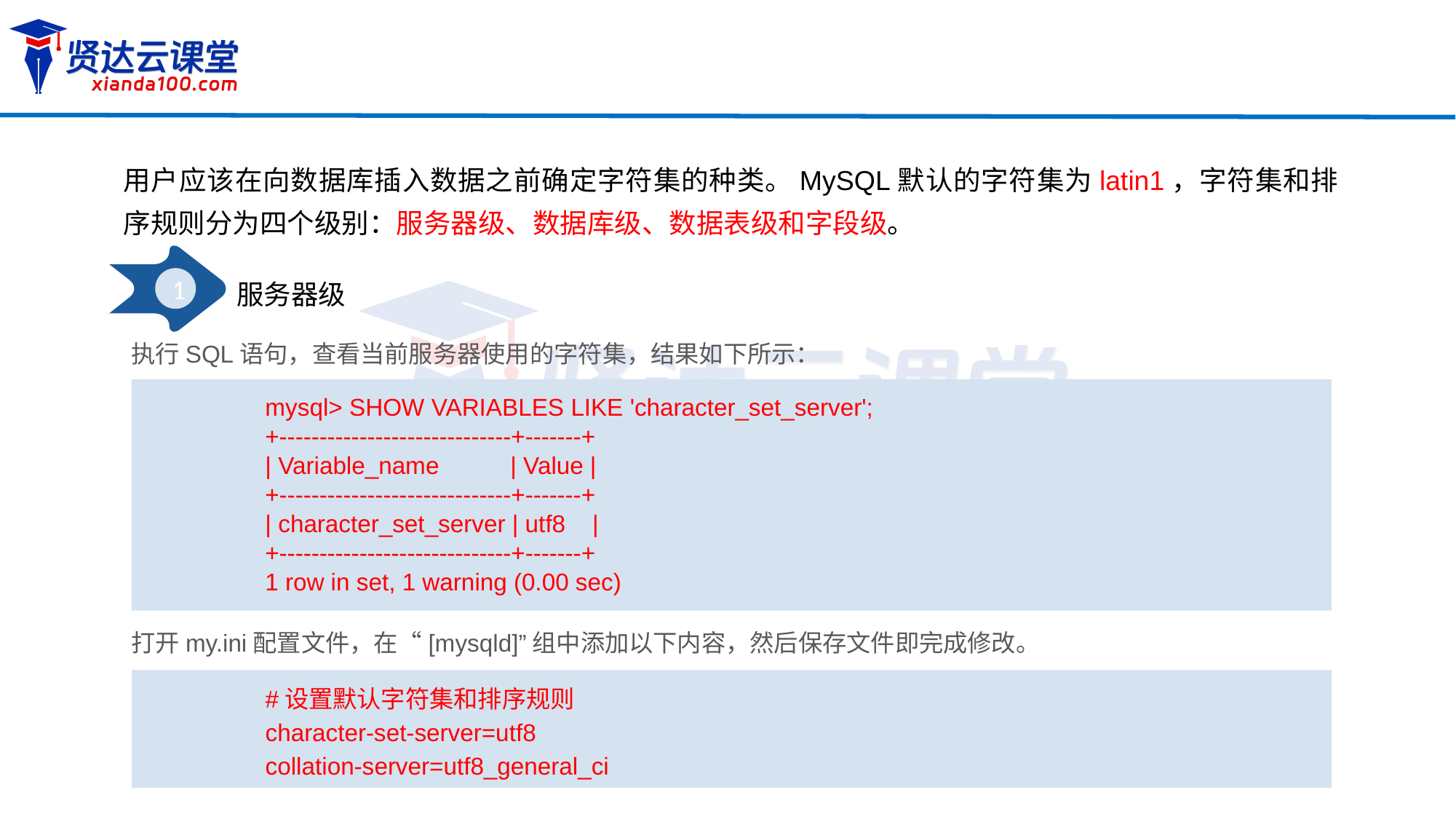

用户应该在向数据库插入数据之前确定字符集的种类。MySQL默认的字符集为latin1，字符集和排序规则分为四个级别：服务器级、数据库级、数据表级和字段级。

1
服务器级
执行SQL语句，查看当前服务器使用的字符集，结果如下所示：

mysql> SHOW VARIABLES LIKE 'character_set_server';
+-----------------------------+-------+
| Variable_name     	    | Value |
+-----------------------------+-------+
| character_set_server | utf8    |
+-----------------------------+-------+
1 row in set, 1 warning (0.00 sec)
打开my.ini配置文件，在“[mysqld]”组中添加以下内容，然后保存文件即完成修改。

#设置默认字符集和排序规则
character-set-server=utf8
collation-server=utf8_general_ci